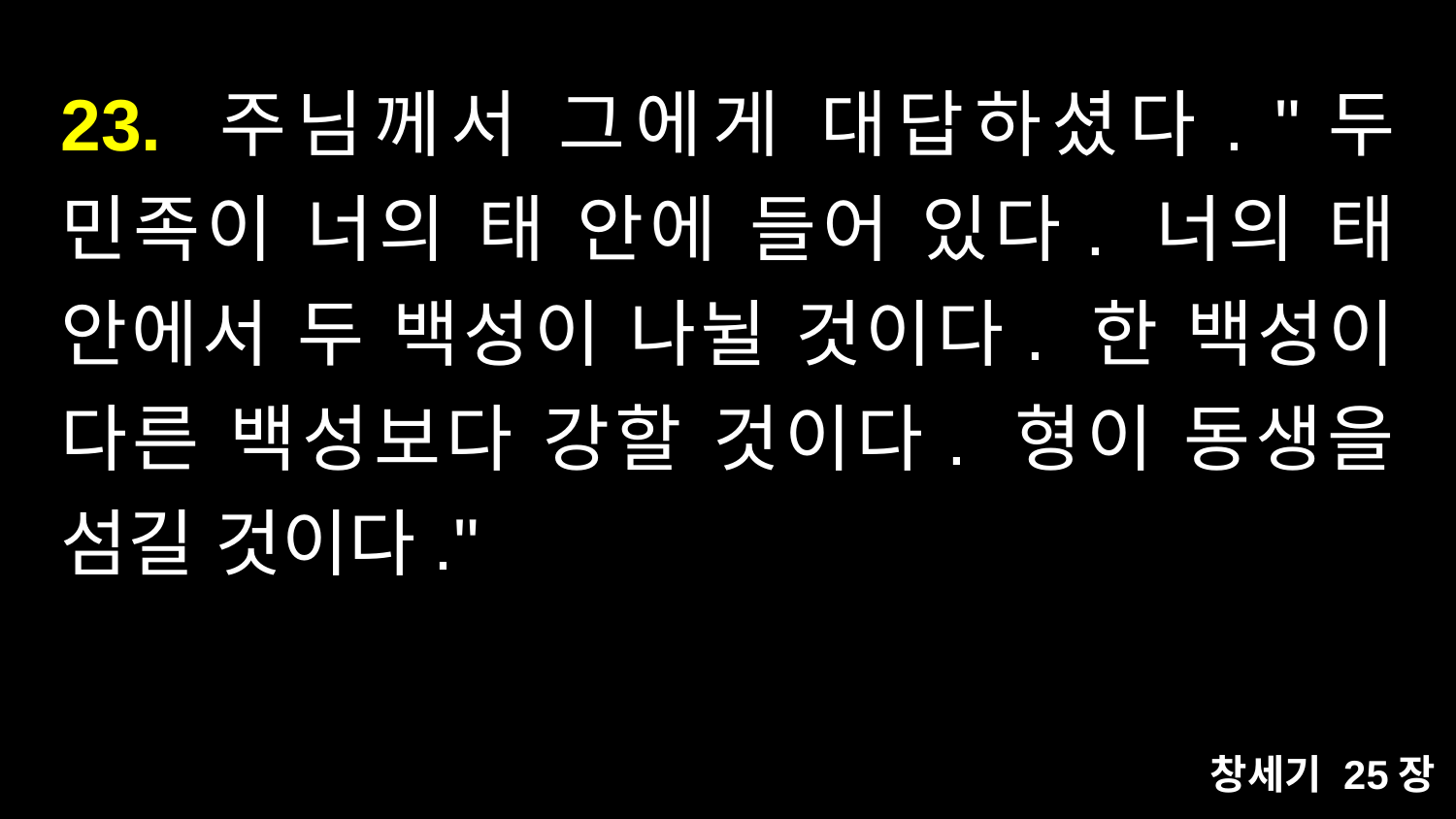

# 23. 주님께서 그에게 대답하셨다. "두 민족이 너의 태 안에 들어 있다. 너의 태 안에서 두 백성이 나뉠 것이다. 한 백성이 다른 백성보다 강할 것이다. 형이 동생을 섬길 것이다."
창세기 25장